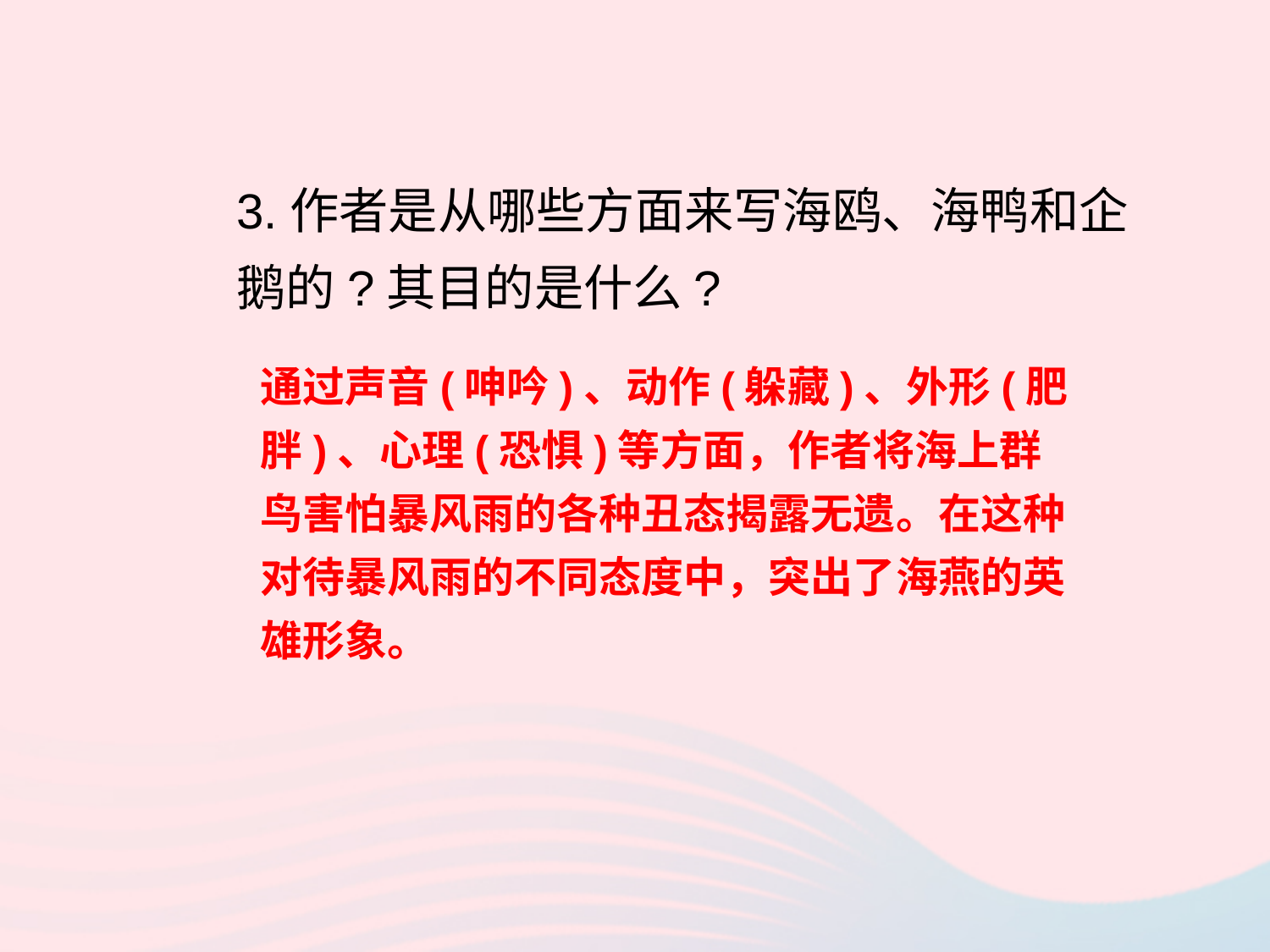

3.作者是从哪些方面来写海鸥、海鸭和企鹅的?其目的是什么?
通过声音(呻吟)、动作(躲藏)、外形(肥胖)、心理(恐惧)等方面，作者将海上群鸟害怕暴风雨的各种丑态揭露无遗。在这种对待暴风雨的不同态度中，突出了海燕的英雄形象。